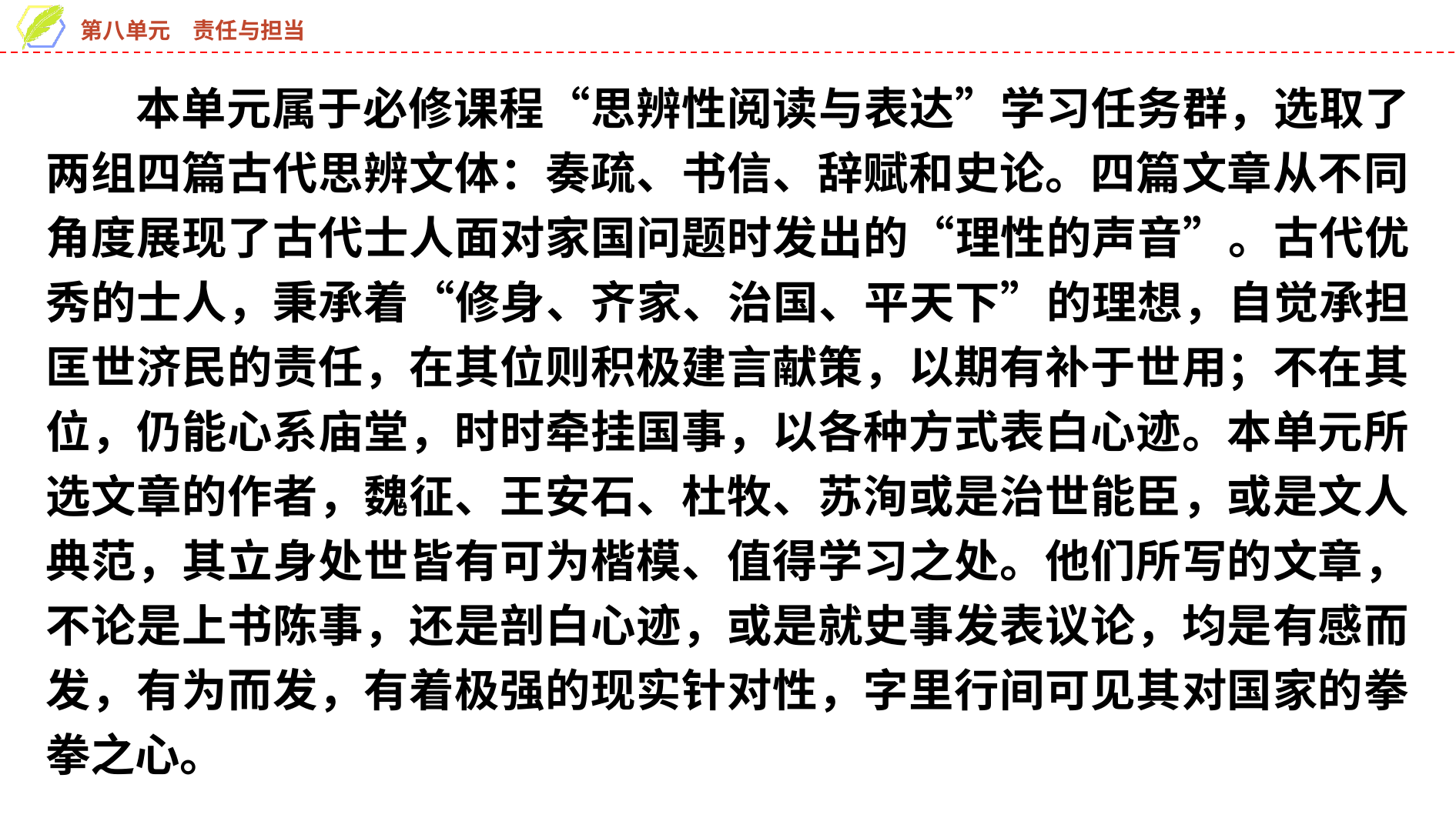

本单元属于必修课程“思辨性阅读与表达”学习任务群，选取了两组四篇古代思辨文体：奏疏、书信、辞赋和史论。四篇文章从不同角度展现了古代士人面对家国问题时发出的“理性的声音”。古代优秀的士人，秉承着“修身、齐家、治国、平天下”的理想，自觉承担匡世济民的责任，在其位则积极建言献策，以期有补于世用；不在其位，仍能心系庙堂，时时牵挂国事，以各种方式表白心迹。本单元所选文章的作者，魏征、王安石、杜牧、苏洵或是治世能臣，或是文人典范，其立身处世皆有可为楷模、值得学习之处。他们所写的文章，不论是上书陈事，还是剖白心迹，或是就史事发表议论，均是有感而发，有为而发，有着极强的现实针对性，字里行间可见其对国家的拳拳之心。